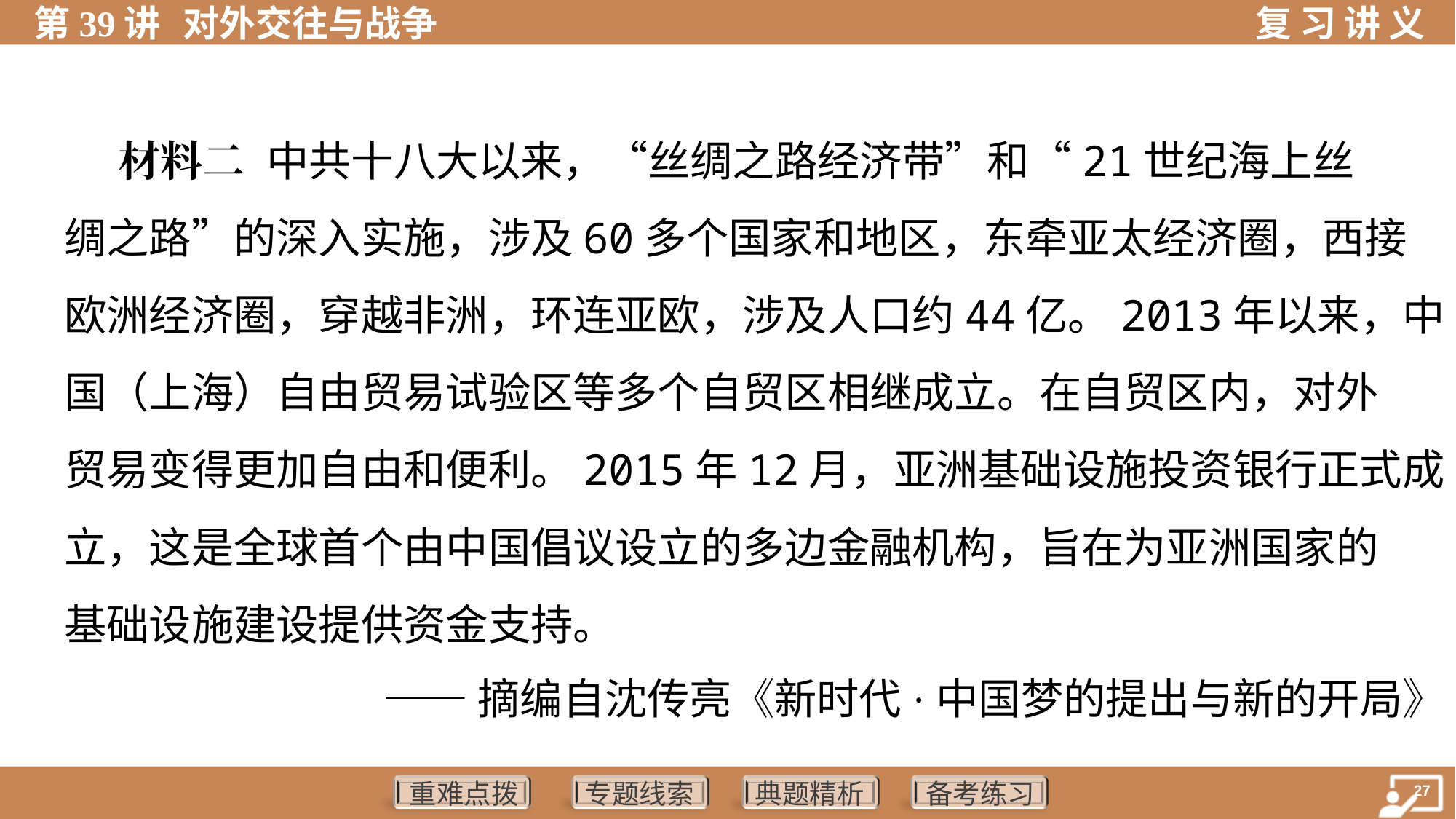

材料二  中共十八大以来，“丝绸之路经济带”和“21世纪海上丝
绸之路”的深入实施，涉及60多个国家和地区，东牵亚太经济圈，西接
欧洲经济圈，穿越非洲，环连亚欧，涉及人口约44亿。2013年以来，中
国（上海）自由贸易试验区等多个自贸区相继成立。在自贸区内，对外
贸易变得更加自由和便利。2015年12月，亚洲基础设施投资银行正式成
立，这是全球首个由中国倡议设立的多边金融机构，旨在为亚洲国家的
基础设施建设提供资金支持。
——摘编自沈传亮《新时代·中国梦的提出与新的开局》